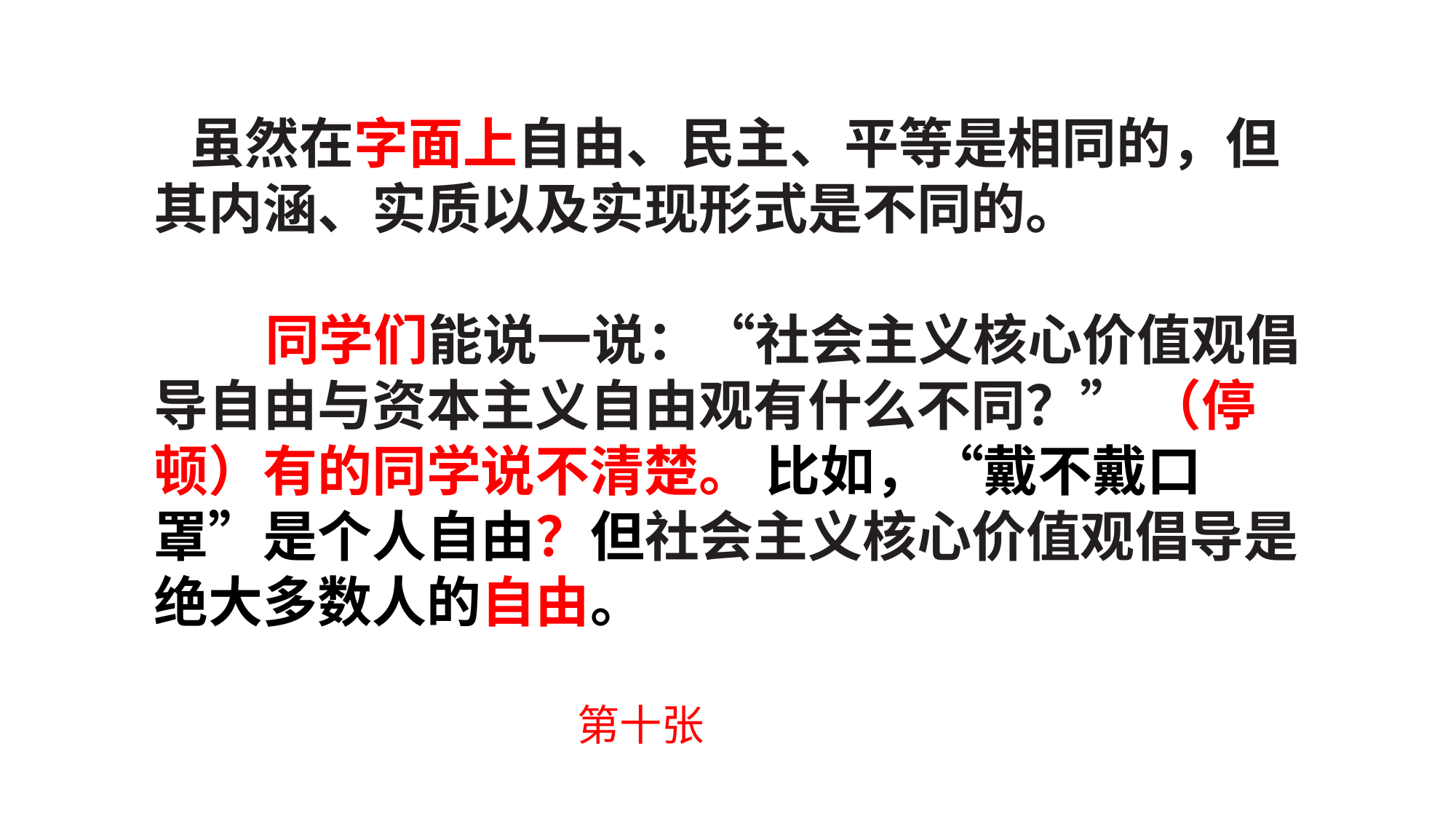

虽然在字面上自由、民主、平等是相同的，但其内涵、实质以及实现形式是不同的。

     同学们能说一说：“社会主义核心价值观倡导自由与资本主义自由观有什么不同？” （停顿）有的同学说不清楚。 比如，“戴不戴口罩”是个人自由？但社会主义核心价值观倡导是绝大多数人的自由。

第十张